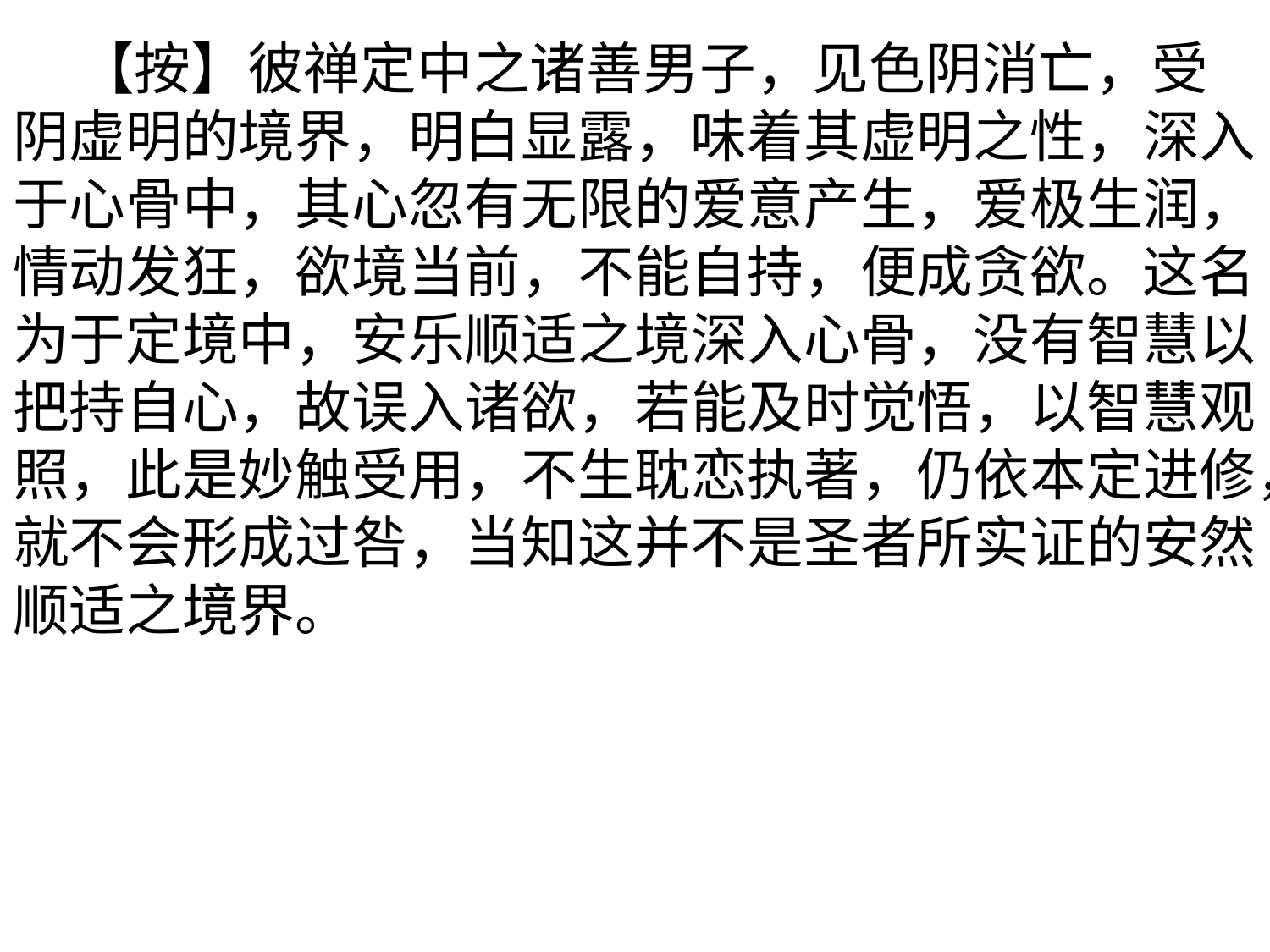

【按】彼禅定中之诸善男子，见色阴消亡，受阴虚明的境界，明白显露，味着其虚明之性，深入于心骨中，其心忽有无限的爱意产生，爱极生润，情动发狂，欲境当前，不能自持，便成贪欲。这名为于定境中，安乐顺适之境深入心骨，没有智慧以把持自心，故误入诸欲，若能及时觉悟，以智慧观照，此是妙触受用，不生耽恋执著，仍依本定进修，就不会形成过咎，当知这并不是圣者所实证的安然顺适之境界。